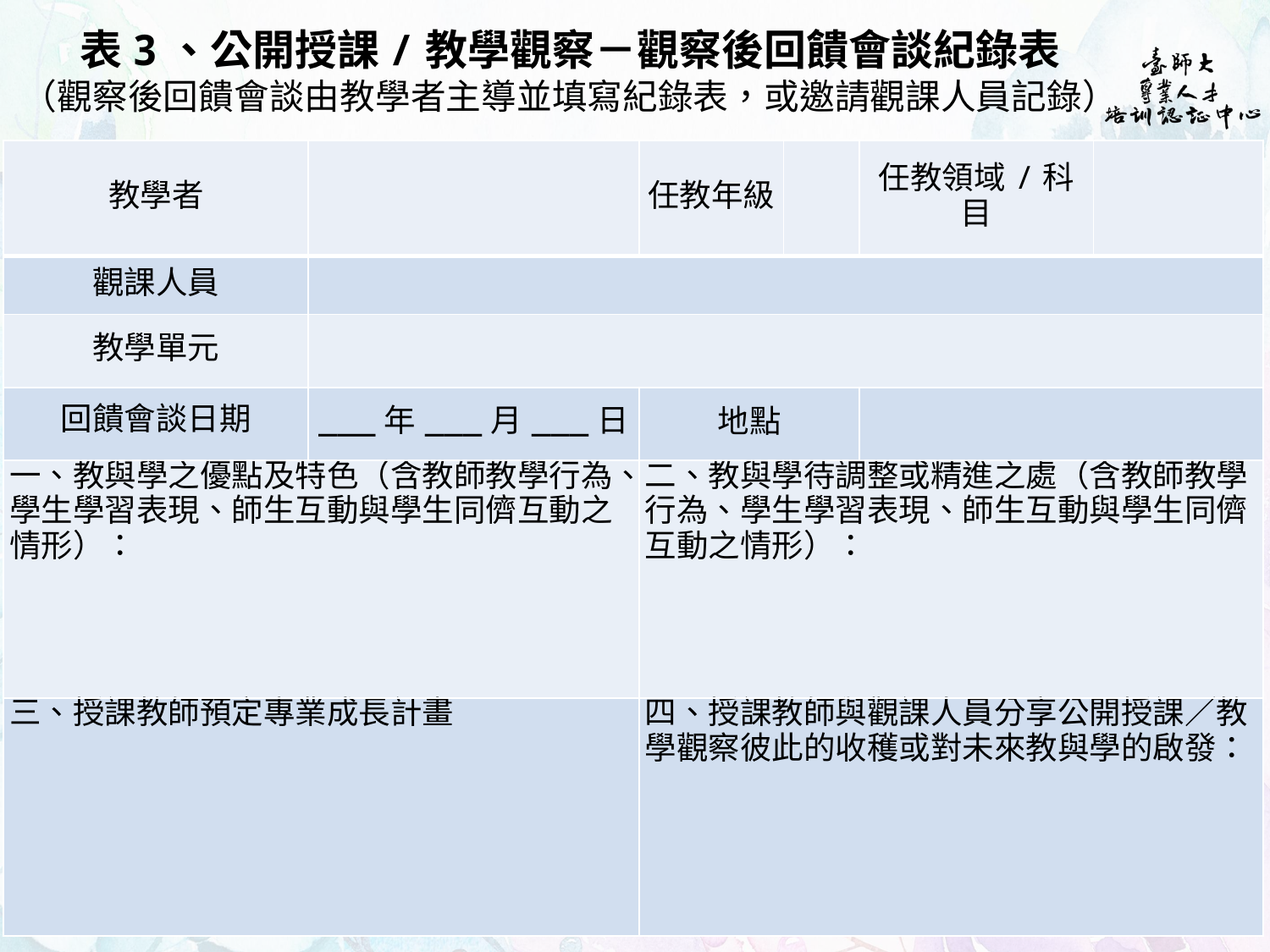

表3、公開授課/教學觀察－觀察後回饋會談紀錄表
（觀察後回饋會談由教學者主導並填寫紀錄表，或邀請觀課人員記錄）

| 教學者 |  | 任教年級 |  | 任教領域/科目 |  |
| --- | --- | --- | --- | --- | --- |
| 觀課人員 |  |  |  |  |  |
| 教學單元 |  |  |  |  |  |
| 回饋會談日期 | \_\_\_年\_\_\_月\_\_\_日 | 地點 |  |  |  |
| 一、教與學之優點及特色（含教師教學行為、學生學習表現、師生互動與學生同儕互動之情形）： |  | 二、教與學待調整或精進之處（含教師教學行為、學生學習表現、師生互動與學生同儕互動之情形）： |  |  |  |
| 三、授課教師預定專業成長計畫 |  | 四、授課教師與觀課人員分享公開授課∕教學觀察彼此的收穫或對未來教與學的啟發： |  |  |  |
75